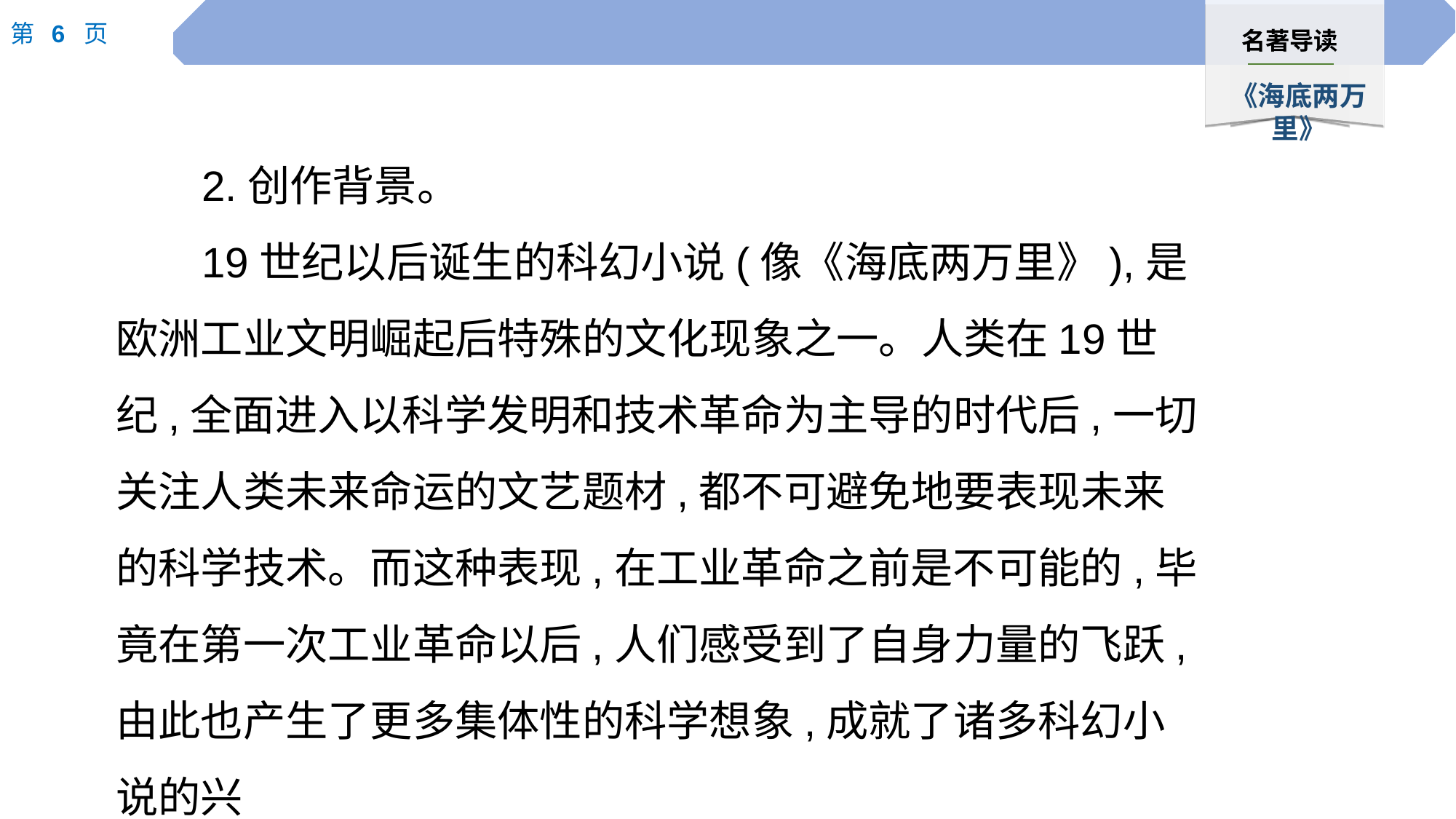

2.创作背景。
19世纪以后诞生的科幻小说(像《海底两万里》),是欧洲工业文明崛起后特殊的文化现象之一。人类在19世纪,全面进入以科学发明和技术革命为主导的时代后,一切关注人类未来命运的文艺题材,都不可避免地要表现未来的科学技术。而这种表现,在工业革命之前是不可能的,毕竟在第一次工业革命以后,人们感受到了自身力量的飞跃,由此也产生了更多集体性的科学想象,成就了诸多科幻小说的兴